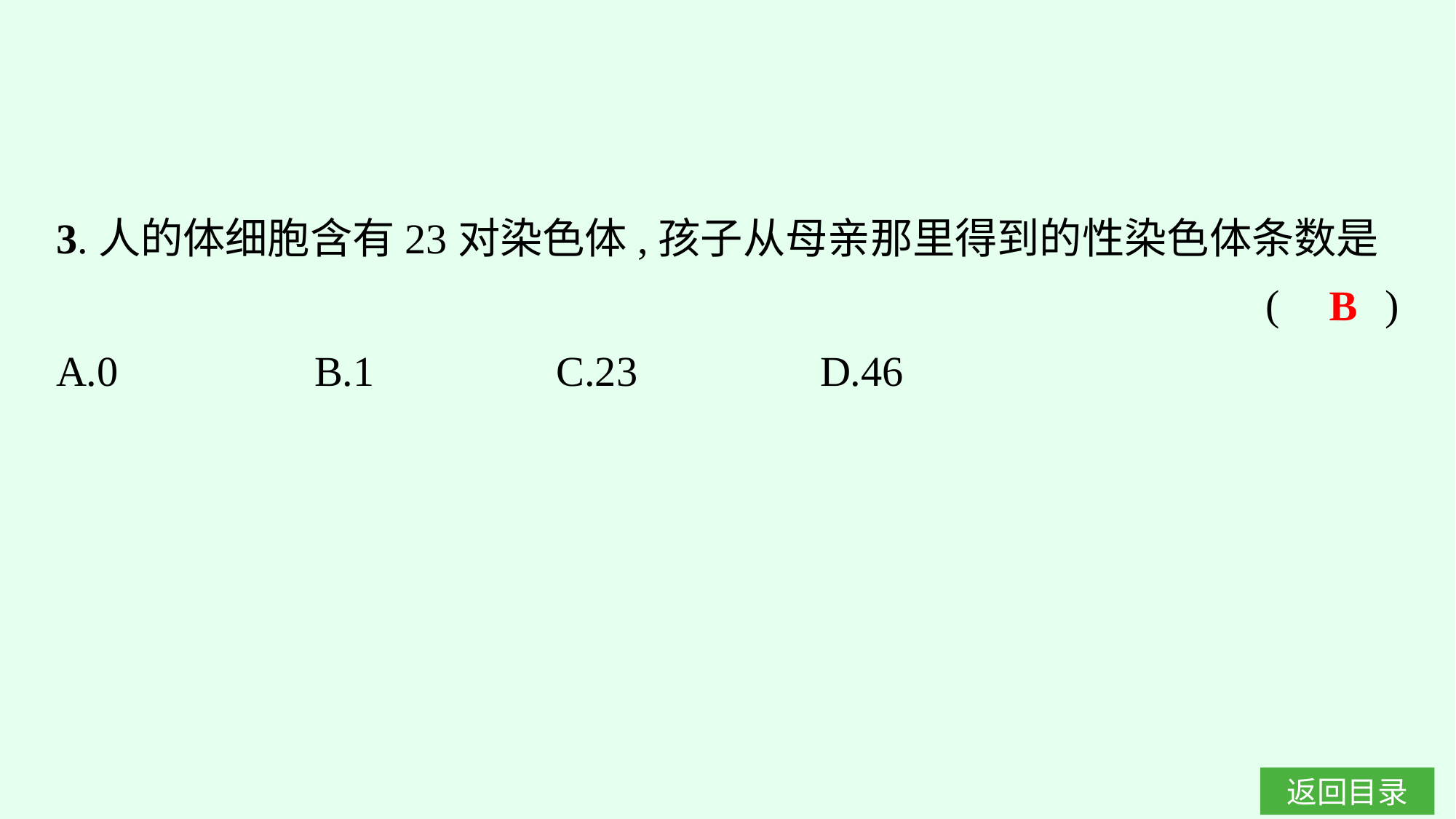

3.人的体细胞含有23对染色体,孩子从母亲那里得到的性染色体条数是
(　　)
A.0		B.1		C.23		D.46
B